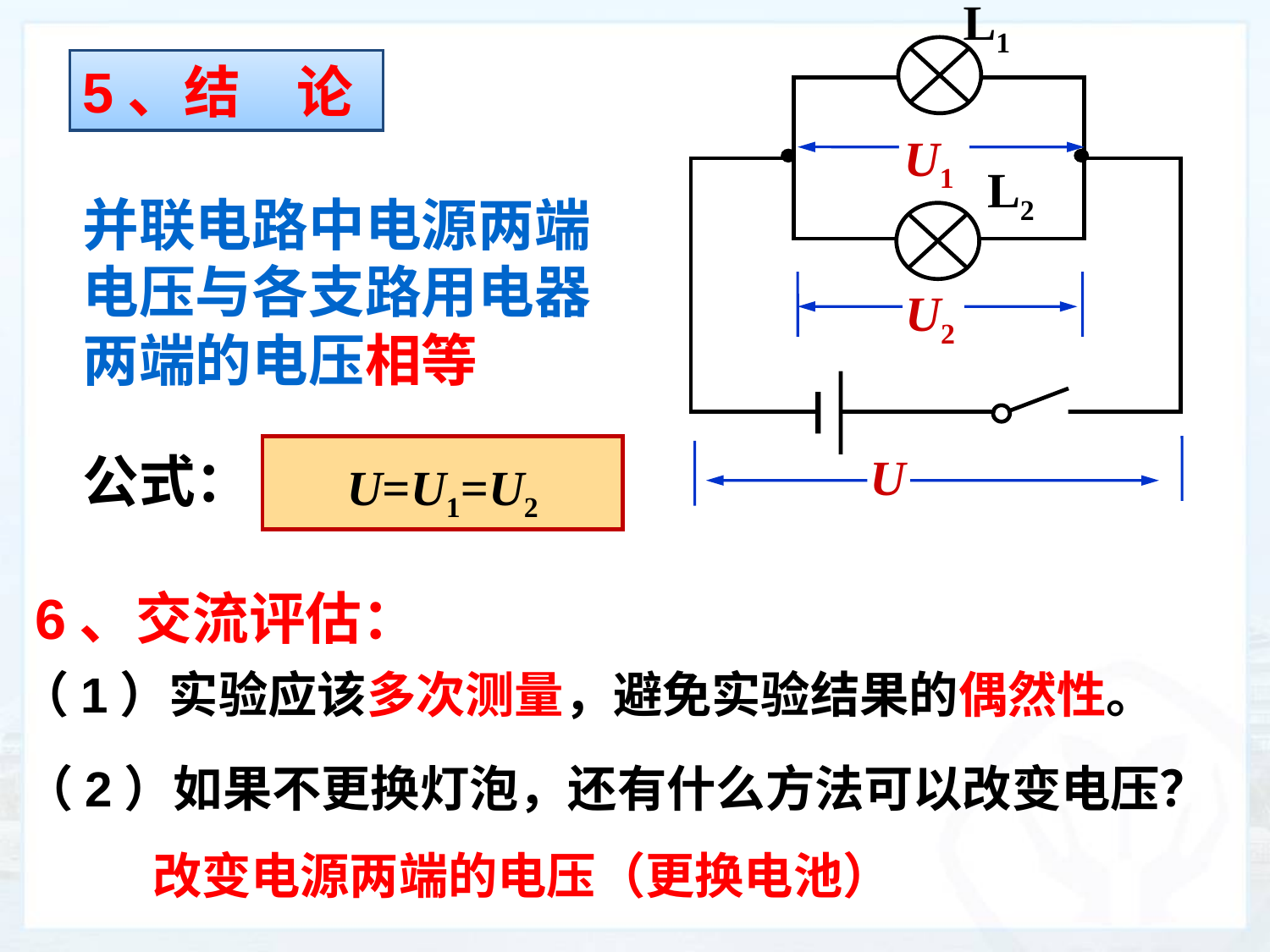

L1

L2

5、结　论
U1

并联电路中电源两端电压与各支路用电器两端的电压相等

U2

U

U=U1=U2
公式：
6、交流评估：
（1）实验应该多次测量，避免实验结果的偶然性。
（2）如果不更换灯泡，还有什么方法可以改变电压？
改变电源两端的电压（更换电池）